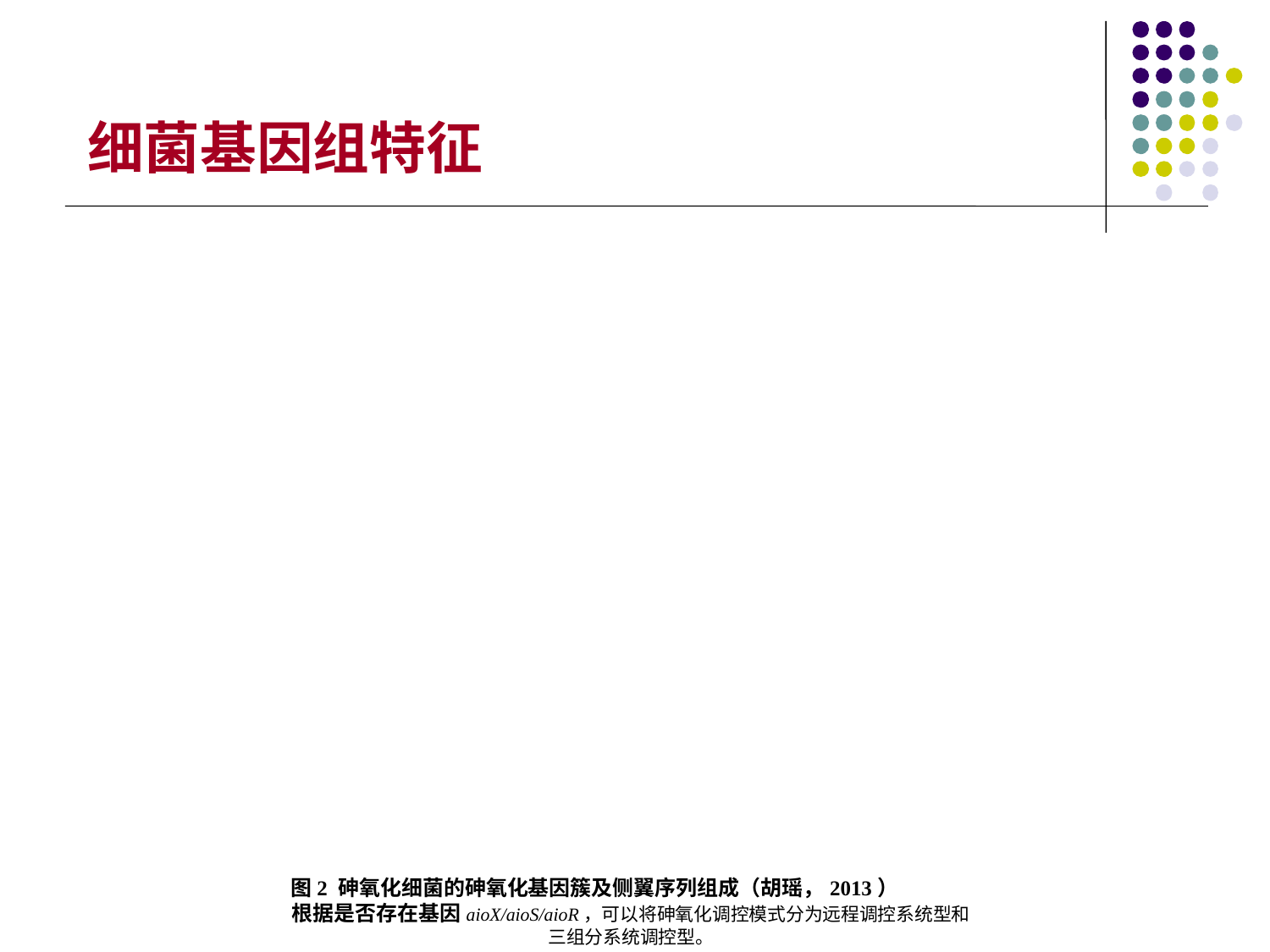

细菌基因组特征
图2 砷氧化细菌的砷氧化基因簇及侧翼序列组成（胡瑶，2013）根据是否存在基因aioX/aioS/aioR，可以将砷氧化调控模式分为远程调控系统型和三组分系统调控型。